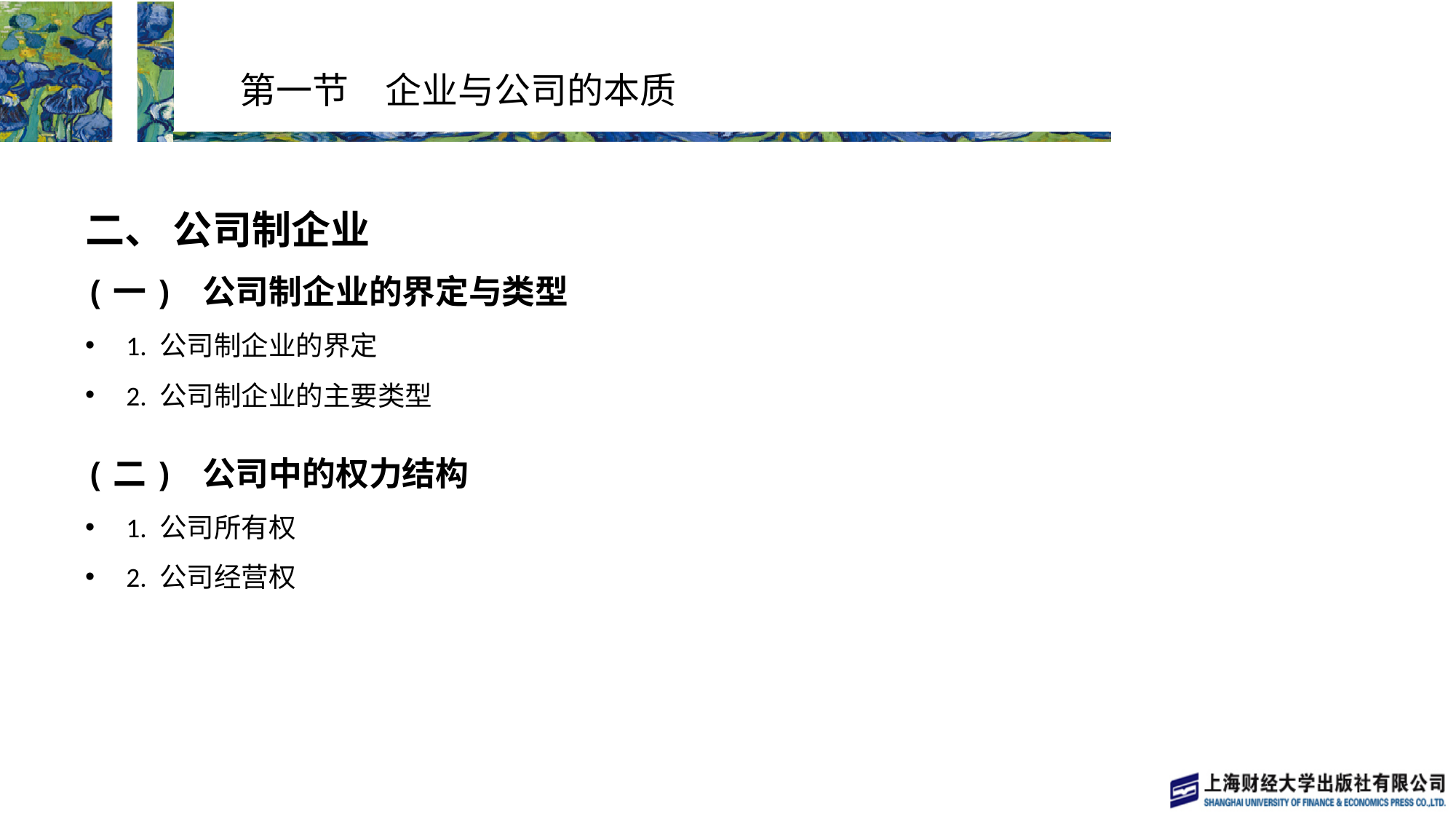

# 第一节　企业与公司的本质
二、 公司制企业
(一) 公司制企业的界定与类型
1. 公司制企业的界定
2. 公司制企业的主要类型
(二) 公司中的权力结构
1. 公司所有权
2. 公司经营权